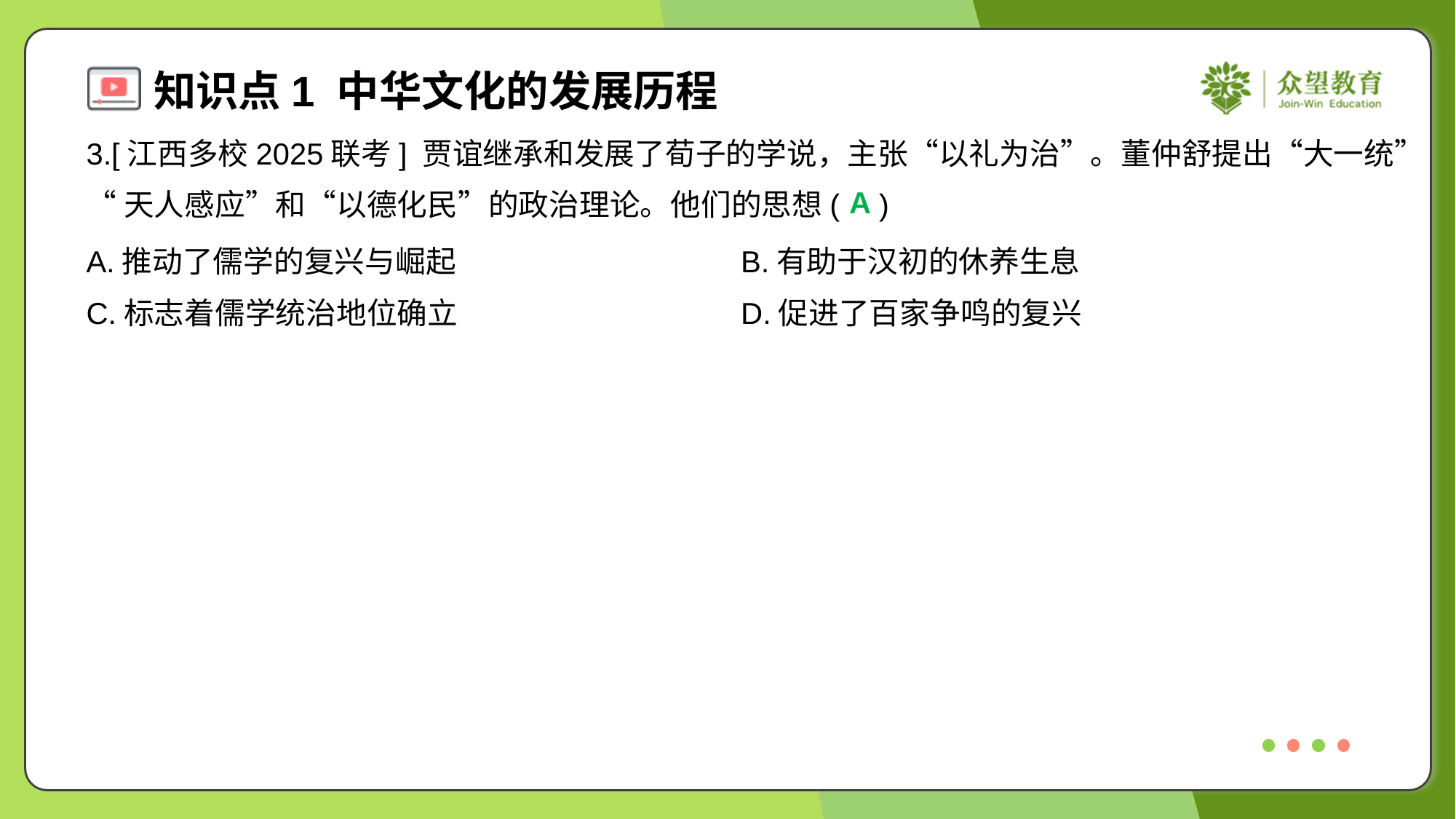

3.[江西多校2025联考] 贾谊继承和发展了荀子的学说，主张“以礼为治”。董仲舒提出“大一统”
“天人感应”和“以德化民”的政治理论。他们的思想(     )
A
A.推动了儒学的复兴与崛起	B.有助于汉初的休养生息
C.标志着儒学统治地位确立	D.促进了百家争鸣的复兴